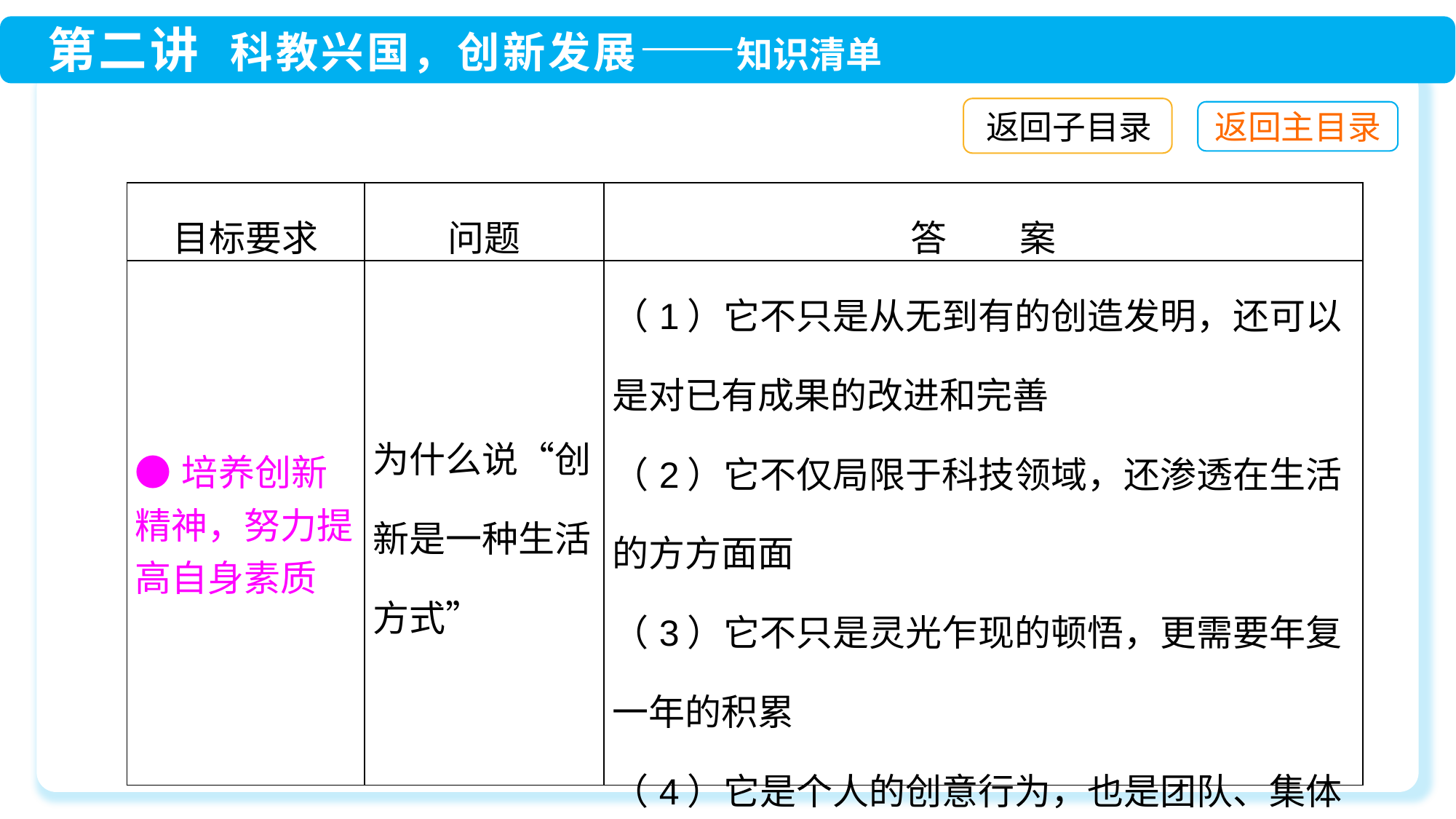

返回子目录
| 目标要求 | 问题 | 答　　案 |
| --- | --- | --- |
| ●培养创新精神，努力提高自身素质 | 为什么说“创新是一种生活方式” | （1）它不只是从无到有的创造发明，还可以是对已有成果的改进和完善 （2）它不仅局限于科技领域，还渗透在生活的方方面面 （3）它不只是灵光乍现的顿悟，更需要年复一年的积累 （4）它是个人的创意行为，也是团队、集体的创造活动 |